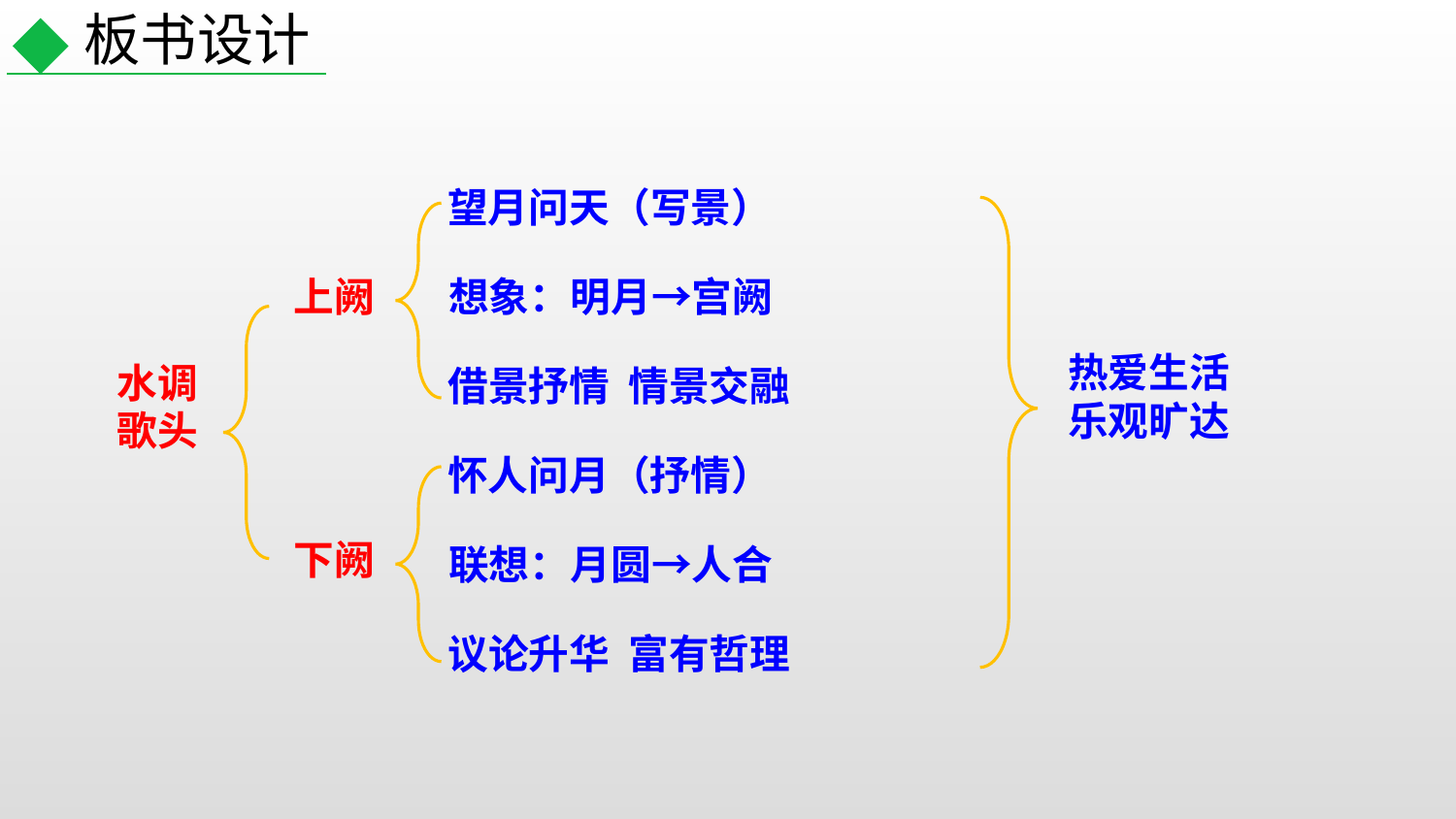

板书设计

望月问天（写景）

想象：明月→宫阙
上阙

借景抒情  情景交融
热爱生活
乐观旷达
水调
歌头
怀人问月（抒情）

联想：月圆→人合
下阙
议论升华  富有哲理